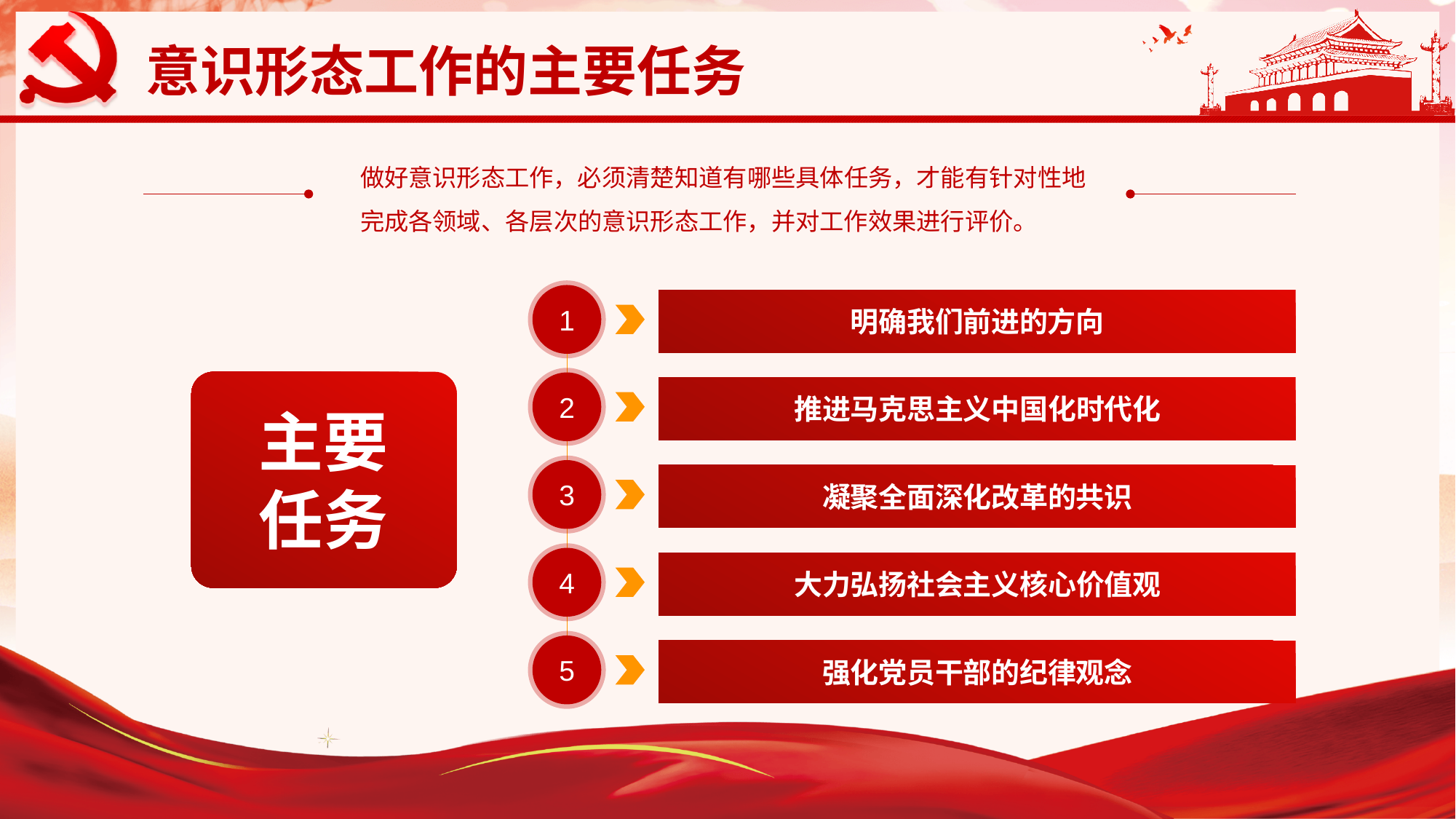

做好意识形态工作，必须清楚知道有哪些具体任务，才能有针对性地完成各领域、各层次的意识形态工作，并对工作效果进行评价。
1
明确我们前进的方向

2
推进马克思主义中国化时代化

主要
任务
3
凝聚全面深化改革的共识

4
大力弘扬社会主义核心价值观

5
强化党员干部的纪律观念